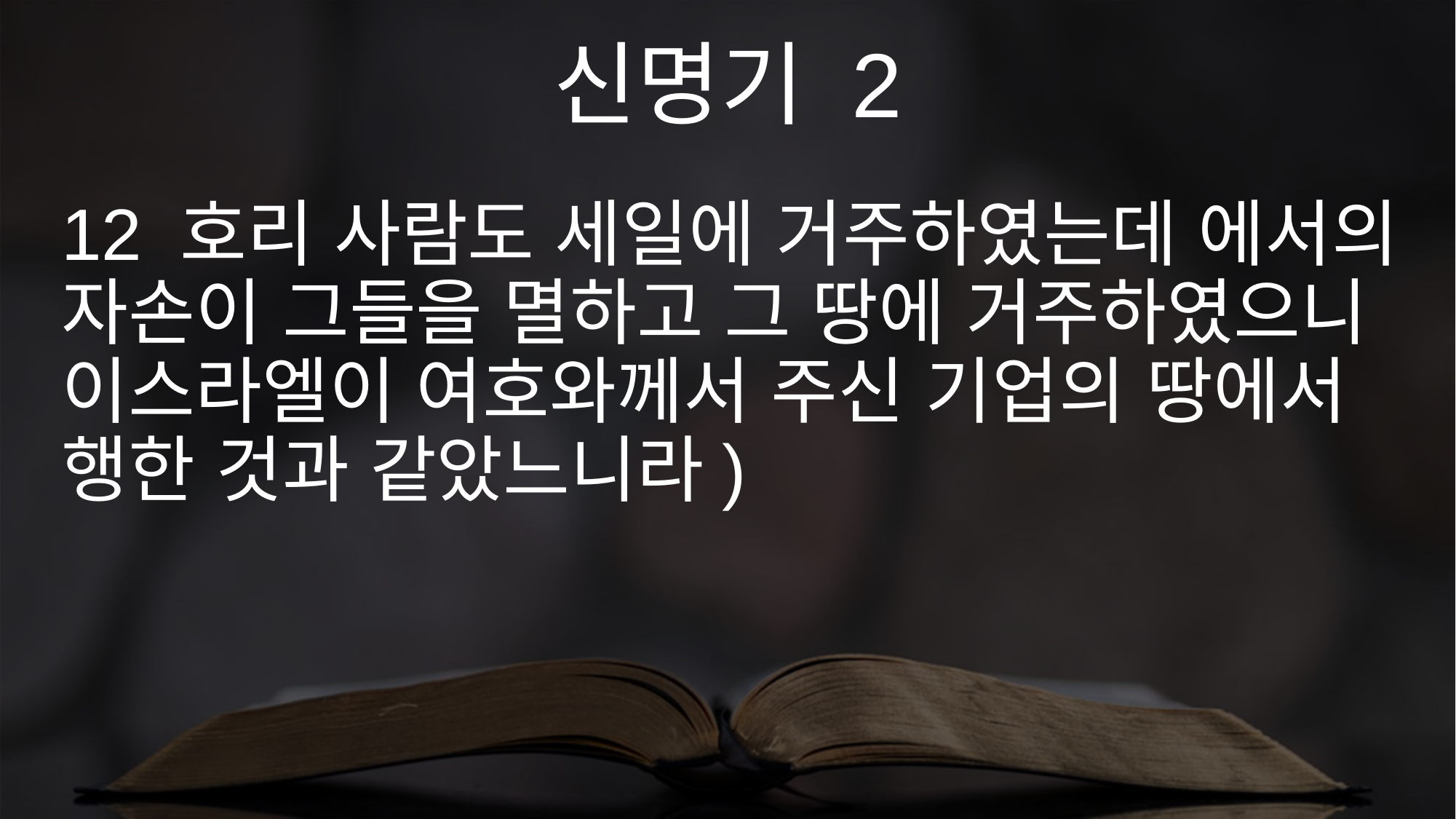

신명기 2
12 호리 사람도 세일에 거주하였는데 에서의 자손이 그들을 멸하고 그 땅에 거주하였으니 이스라엘이 여호와께서 주신 기업의 땅에서 행한 것과 같았느니라)